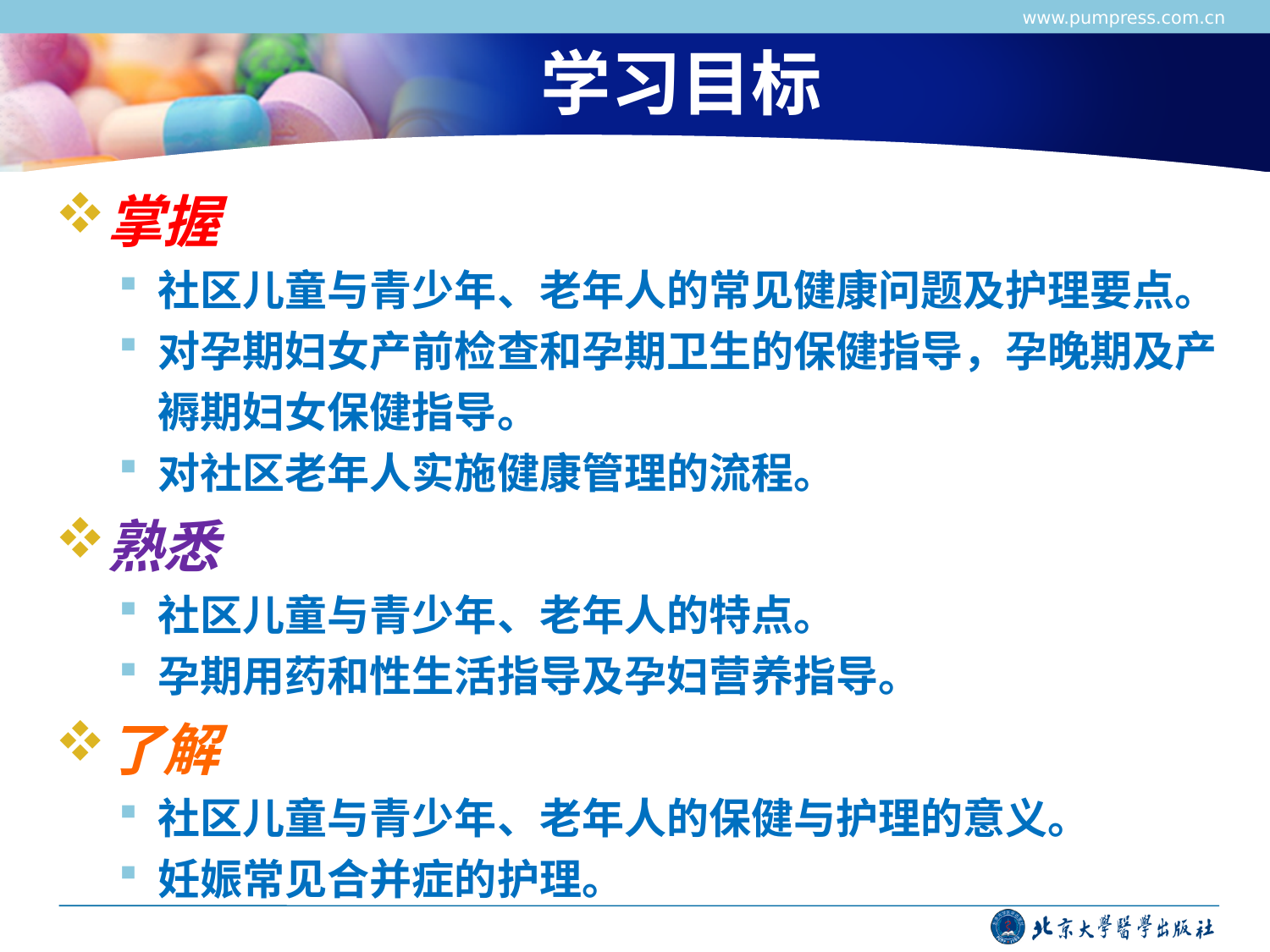

www.pumpress.com.cn
# 学习目标
掌握
社区儿童与青少年、老年人的常见健康问题及护理要点。
对孕期妇女产前检查和孕期卫生的保健指导，孕晚期及产褥期妇女保健指导。
对社区老年人实施健康管理的流程。
熟悉
社区儿童与青少年、老年人的特点。
孕期用药和性生活指导及孕妇营养指导。
了解
社区儿童与青少年、老年人的保健与护理的意义。
妊娠常见合并症的护理。